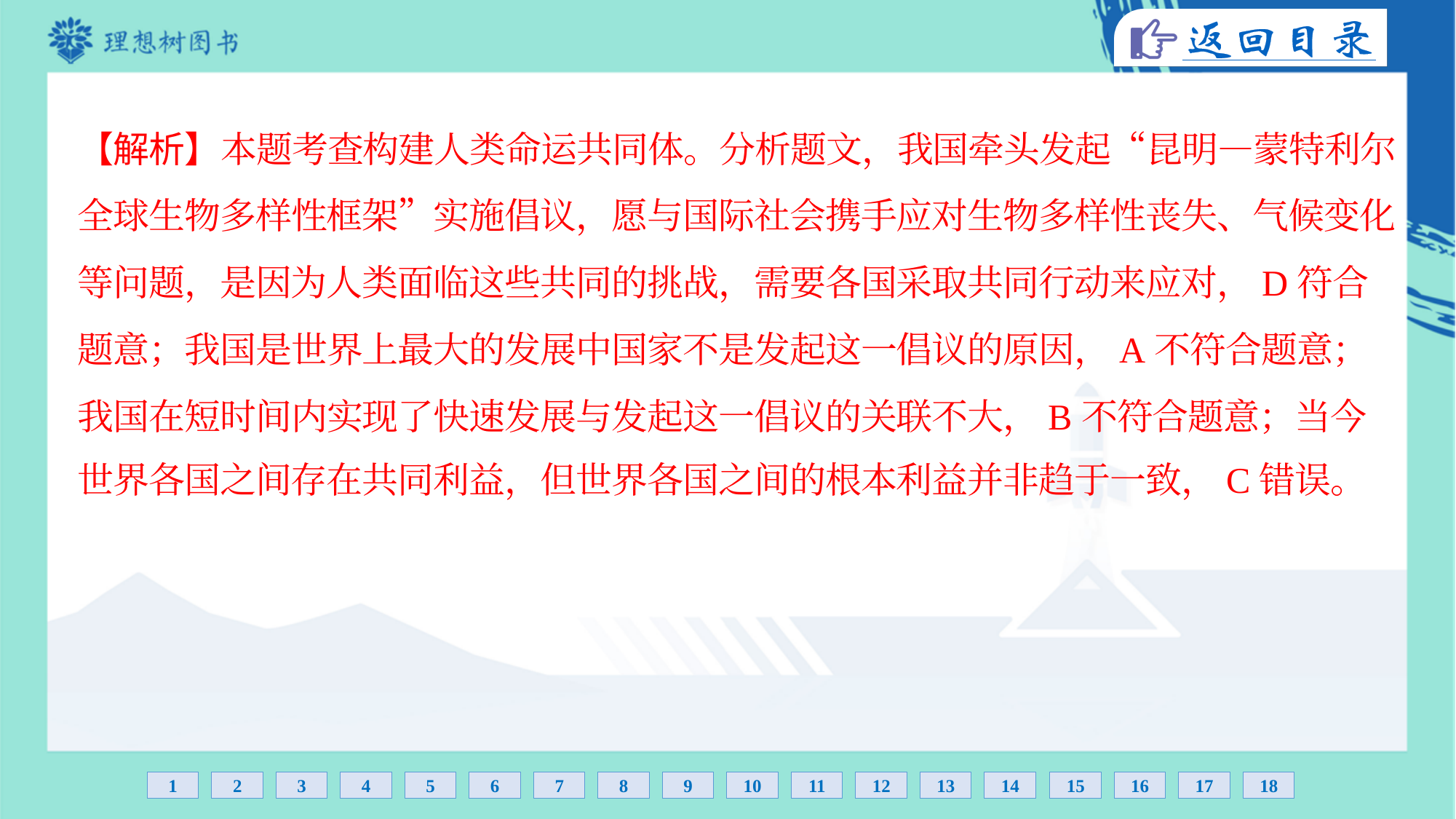

【解析】本题考查构建人类命运共同体。分析题文，我国牵头发起“昆明—蒙特利尔
全球生物多样性框架”实施倡议，愿与国际社会携手应对生物多样性丧失、气候变化
等问题，是因为人类面临这些共同的挑战，需要各国采取共同行动来应对，D符合
题意；我国是世界上最大的发展中国家不是发起这一倡议的原因，A不符合题意；
我国在短时间内实现了快速发展与发起这一倡议的关联不大，B不符合题意；当今
世界各国之间存在共同利益，但世界各国之间的根本利益并非趋于一致，C错误。